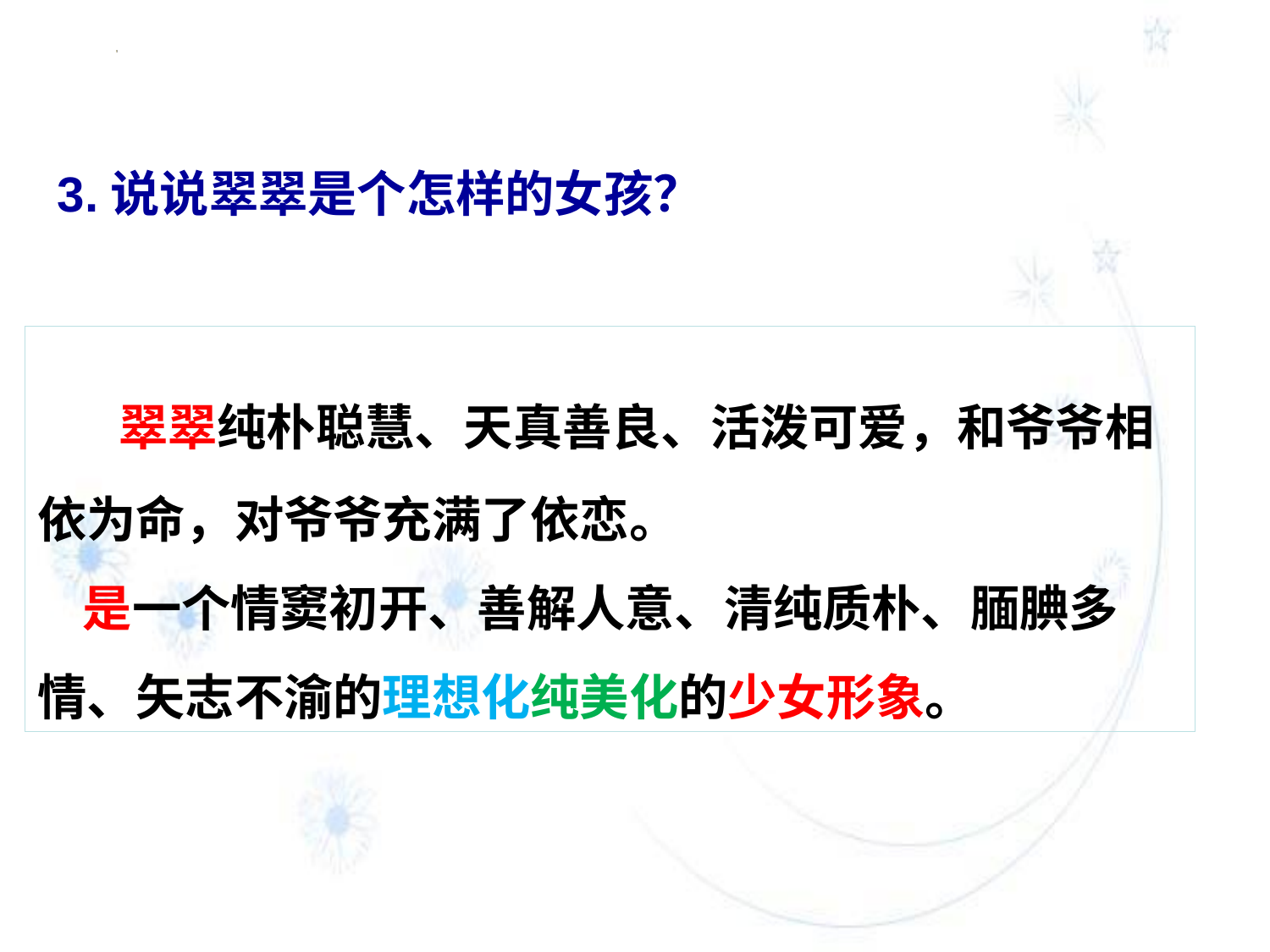

3.说说翠翠是个怎样的女孩？

    翠翠纯朴聪慧、天真善良、活泼可爱，和爷爷相依为命，对爷爷充满了依恋。
   是一个情窦初开、善解人意、清纯质朴、腼腆多情、矢志不渝的理想化纯美化的少女形象。